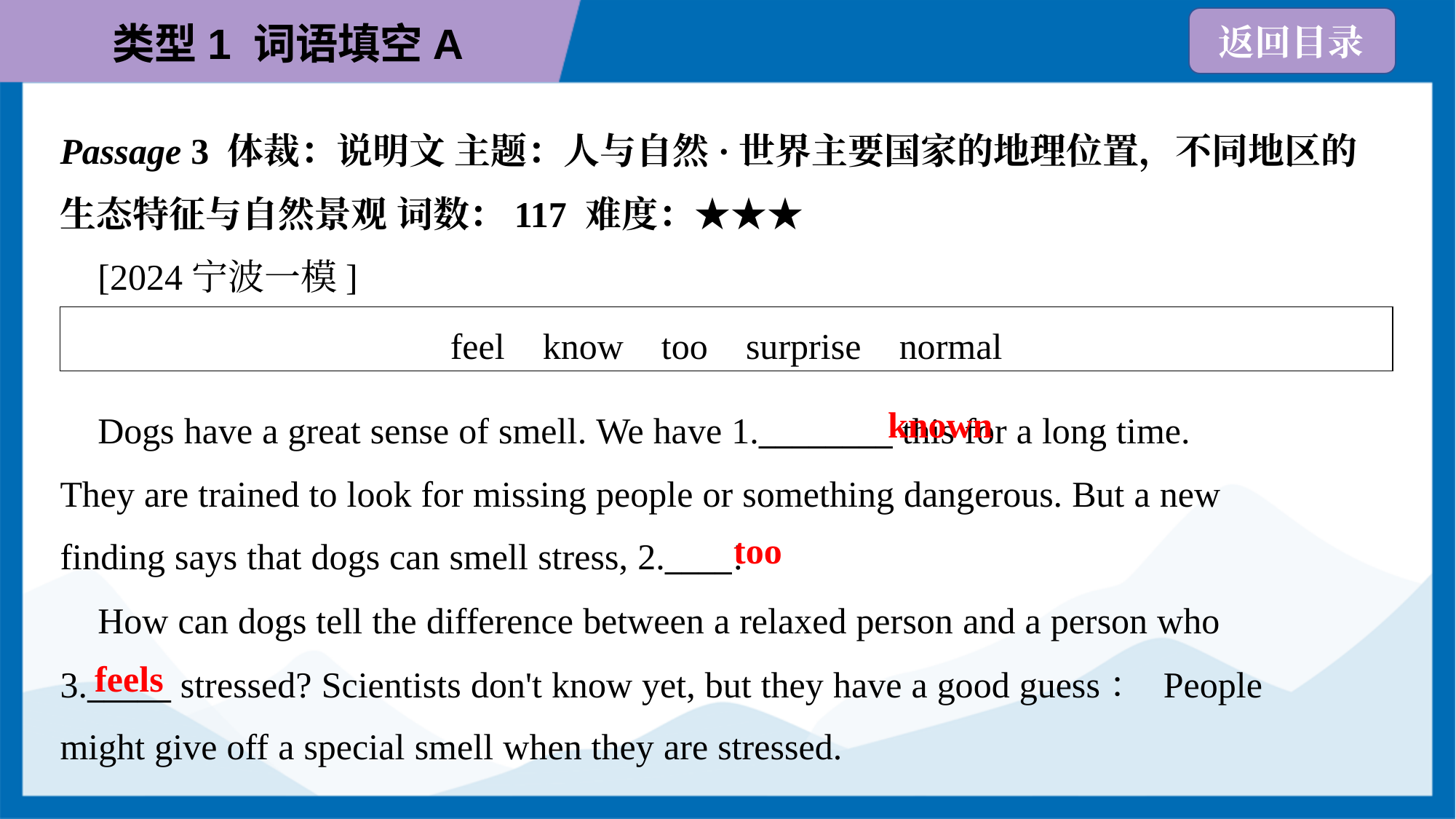

Passage 3 体裁：说明文 主题：人与自然·世界主要国家的地理位置，不同地区的
生态特征与自然景观 词数：117 难度：★★★
    [2024宁波一模]
| feel know too surprise normal |
| --- |
known
    Dogs have a great sense of smell. We have 1.________ this for a long time.
They are trained to look for missing people or something dangerous. But a new
finding says that dogs can smell stress, 2.____!
too
    How can dogs tell the difference between a relaxed person and a person who
3._____ stressed? Scientists don't know yet, but they have a good guess： People
might give off a special smell when they are stressed.
feels